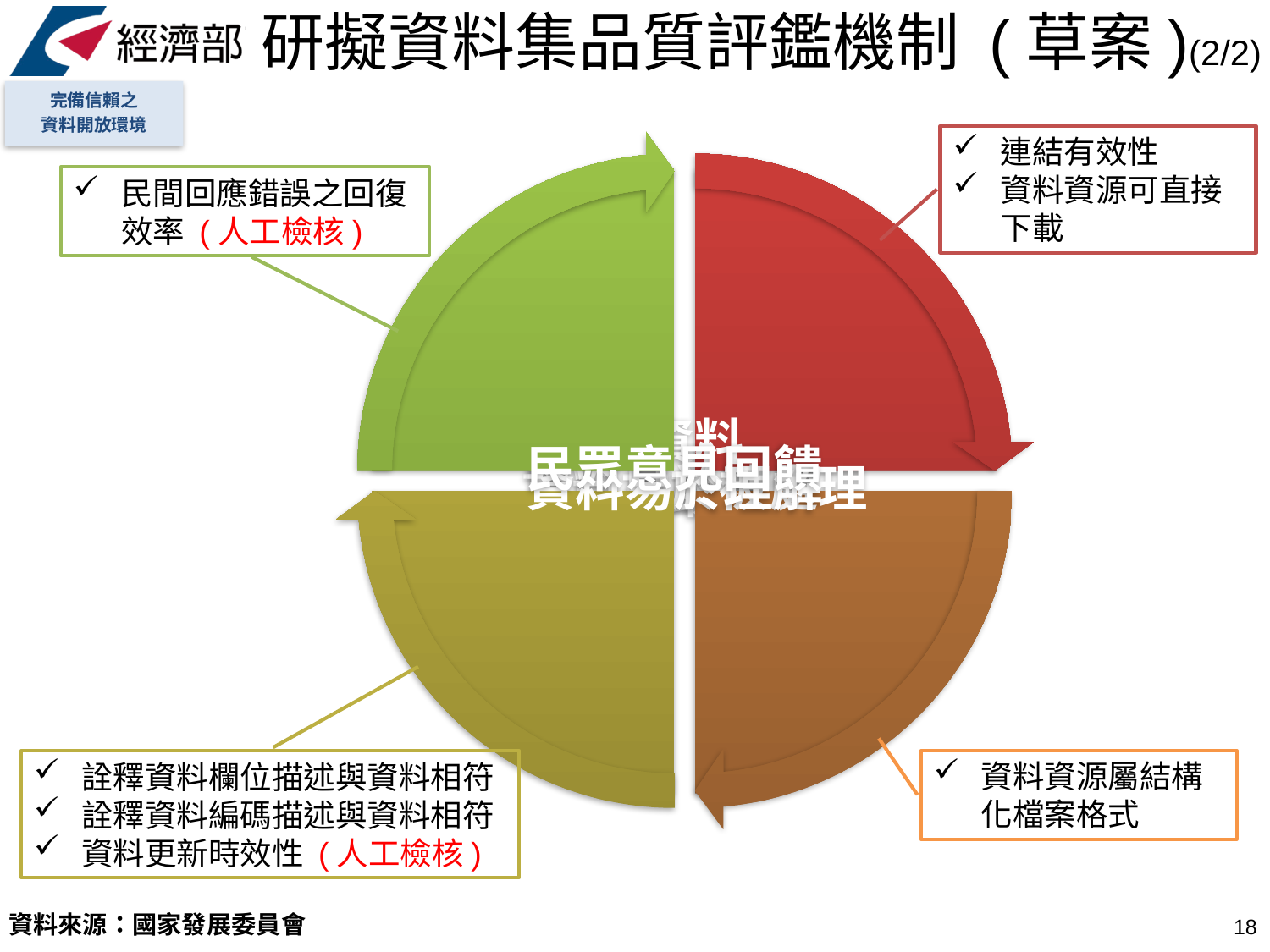

研擬資料集品質評鑑機制 (草案)(2/2)
完備信賴之
資料開放環境
資料
可取得
資料易於被處理
資料易於理解
民眾意見回饋
連結有效性
資料資源可直接下載
民間回應錯誤之回復效率 (人工檢核)
詮釋資料欄位描述與資料相符
詮釋資料編碼描述與資料相符
資料更新時效性 (人工檢核)
資料資源屬結構化檔案格式
18
資料來源：國家發展委員會